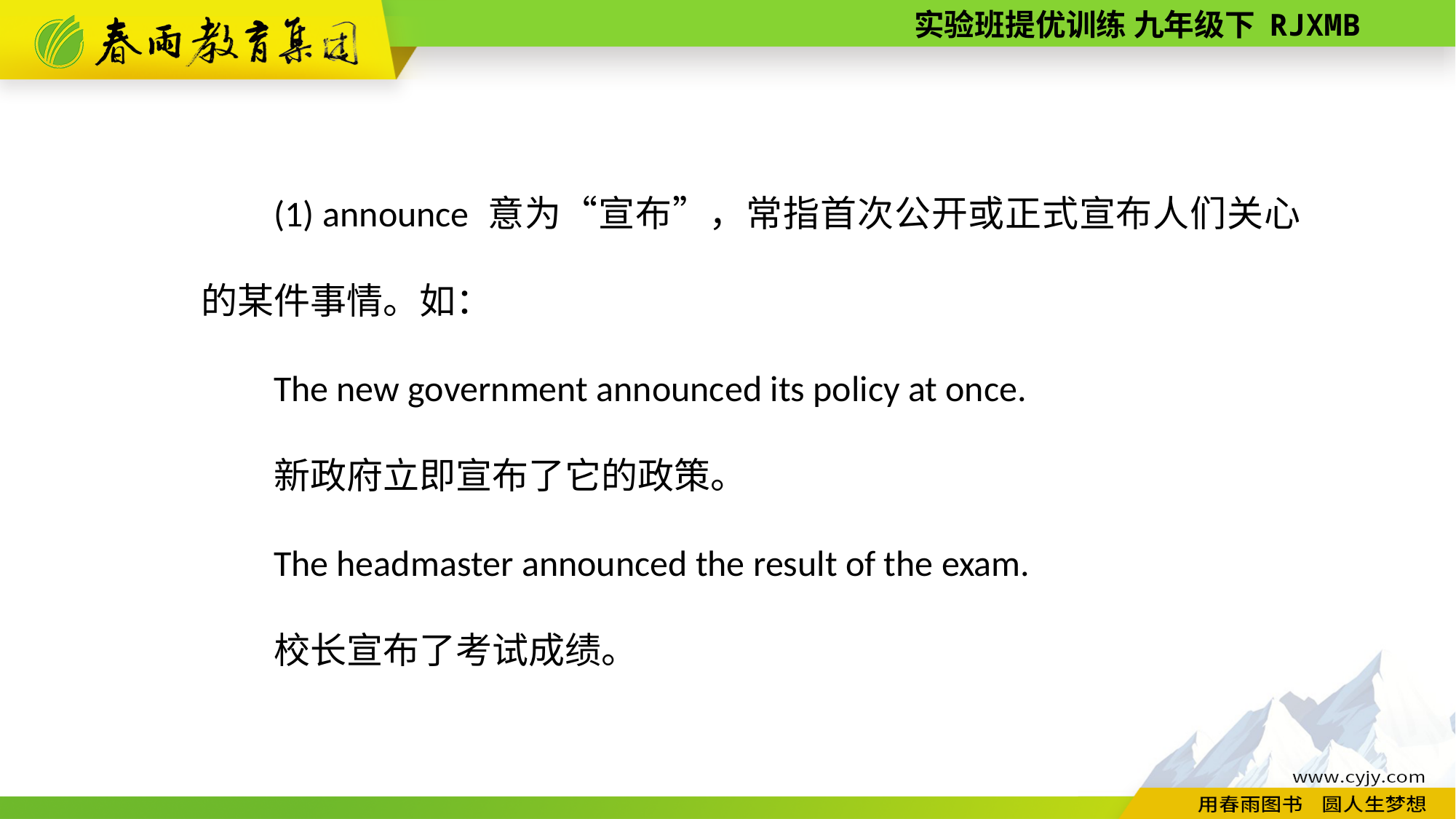

(1) announce 意为“宣布”，常指首次公开或正式宣布人们关心的某件事情。如：
The new government announced its policy at once.
新政府立即宣布了它的政策。
The headmaster announced the result of the exam.
校长宣布了考试成绩。